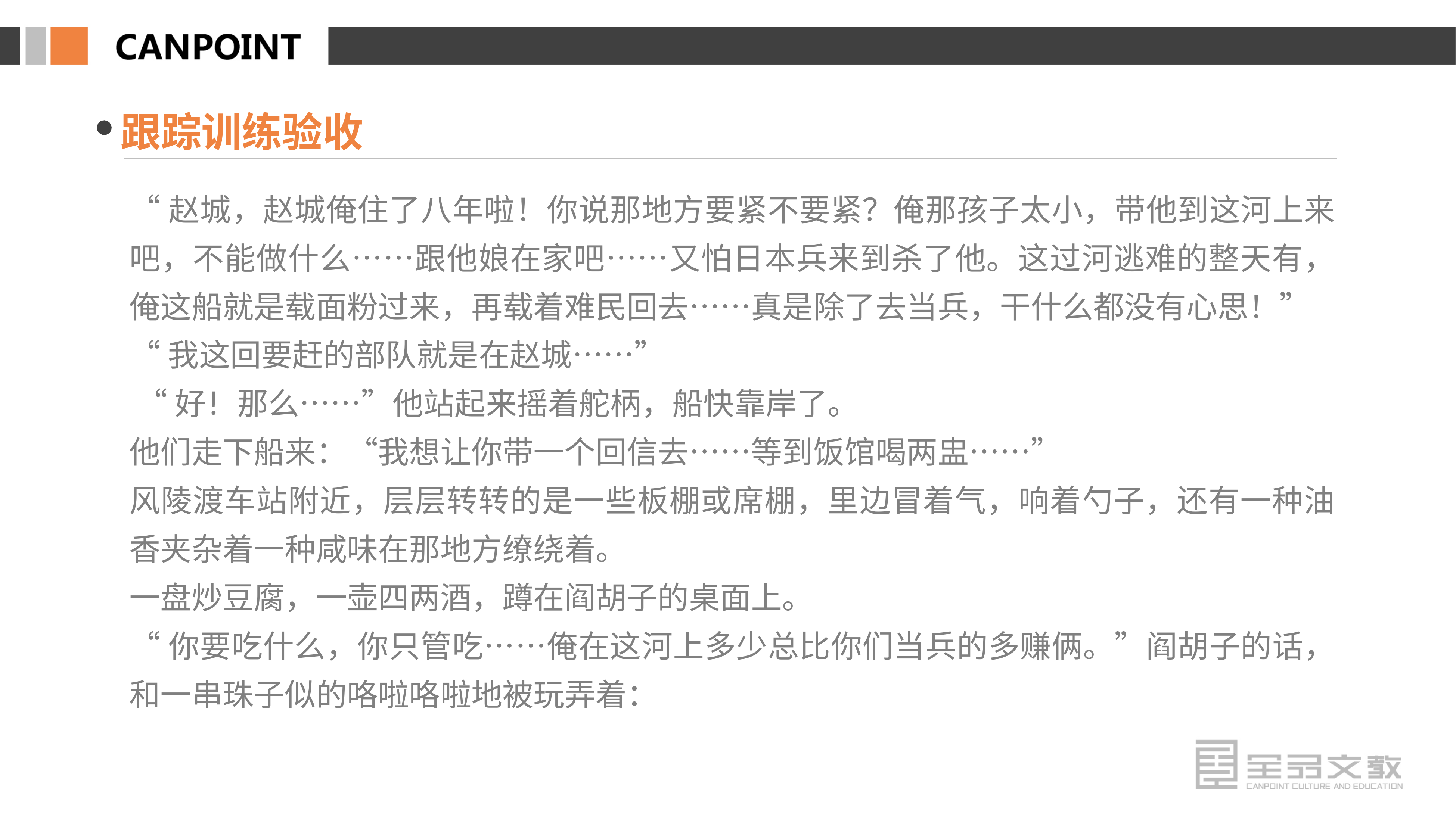

跟踪训练验收

“赵城，赵城俺住了八年啦！你说那地方要紧不要紧？俺那孩子太小，带他到这河上来吧，不能做什么……跟他娘在家吧……又怕日本兵来到杀了他。这过河逃难的整天有，俺这船就是载面粉过来，再载着难民回去……真是除了去当兵，干什么都没有心思！”
“我这回要赶的部队就是在赵城……”
 “好！那么……”他站起来摇着舵柄，船快靠岸了。
他们走下船来：“我想让你带一个回信去……等到饭馆喝两盅……”
风陵渡车站附近，层层转转的是一些板棚或席棚，里边冒着气，响着勺子，还有一种油香夹杂着一种咸味在那地方缭绕着。
一盘炒豆腐，一壶四两酒，蹲在阎胡子的桌面上。
“你要吃什么，你只管吃……俺在这河上多少总比你们当兵的多赚俩。”阎胡子的话，和一串珠子似的咯啦咯啦地被玩弄着：